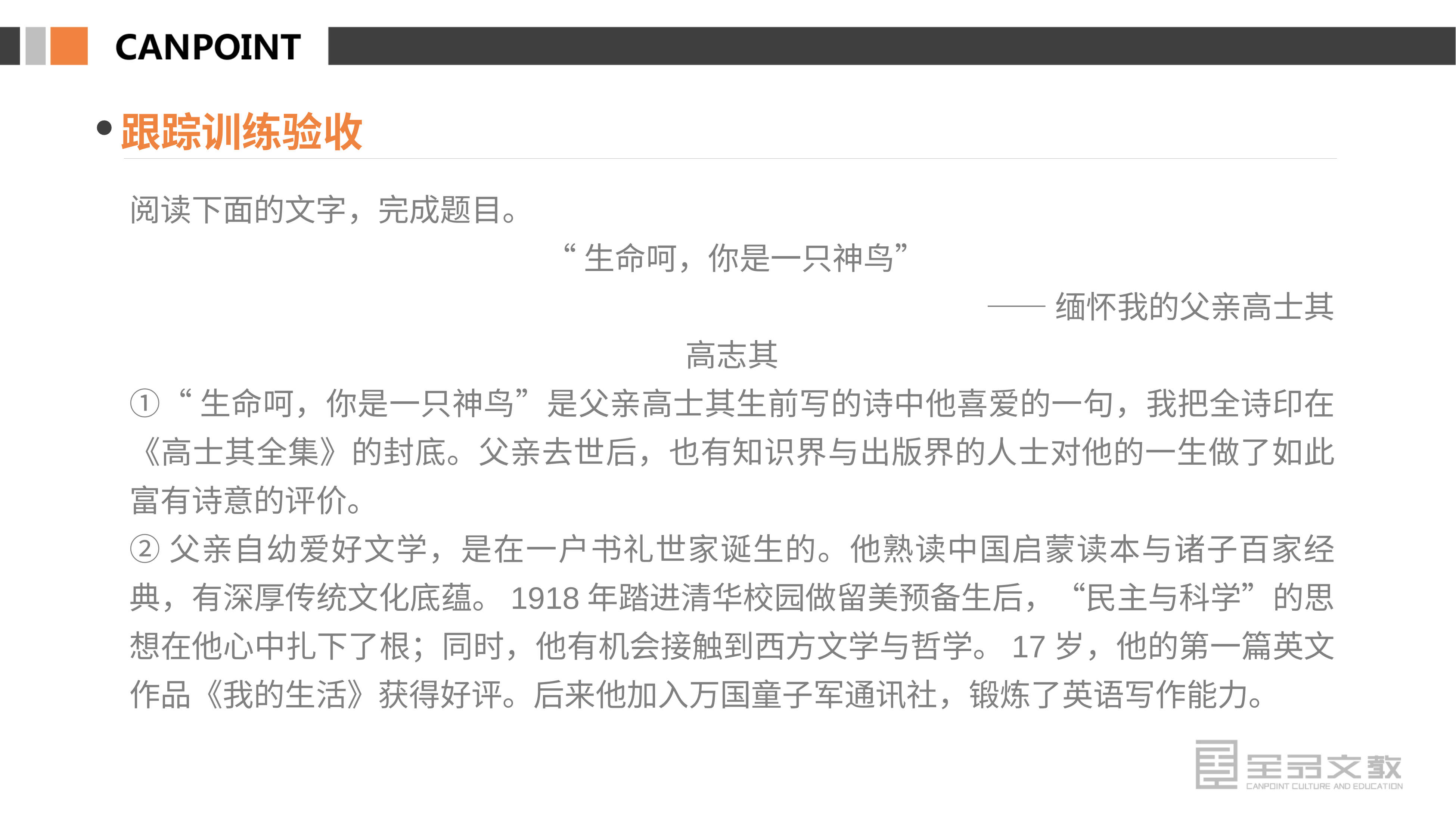

跟踪训练验收

阅读下面的文字，完成题目。
 “生命呵，你是一只神鸟”
  ——缅怀我的父亲高士其
高志其
①“生命呵，你是一只神鸟”是父亲高士其生前写的诗中他喜爱的一句，我把全诗印在《高士其全集》的封底。父亲去世后，也有知识界与出版界的人士对他的一生做了如此富有诗意的评价。
②父亲自幼爱好文学，是在一户书礼世家诞生的。他熟读中国启蒙读本与诸子百家经典，有深厚传统文化底蕴。1918年踏进清华校园做留美预备生后，“民主与科学”的思想在他心中扎下了根；同时，他有机会接触到西方文学与哲学。17岁，他的第一篇英文作品《我的生活》获得好评。后来他加入万国童子军通讯社，锻炼了英语写作能力。